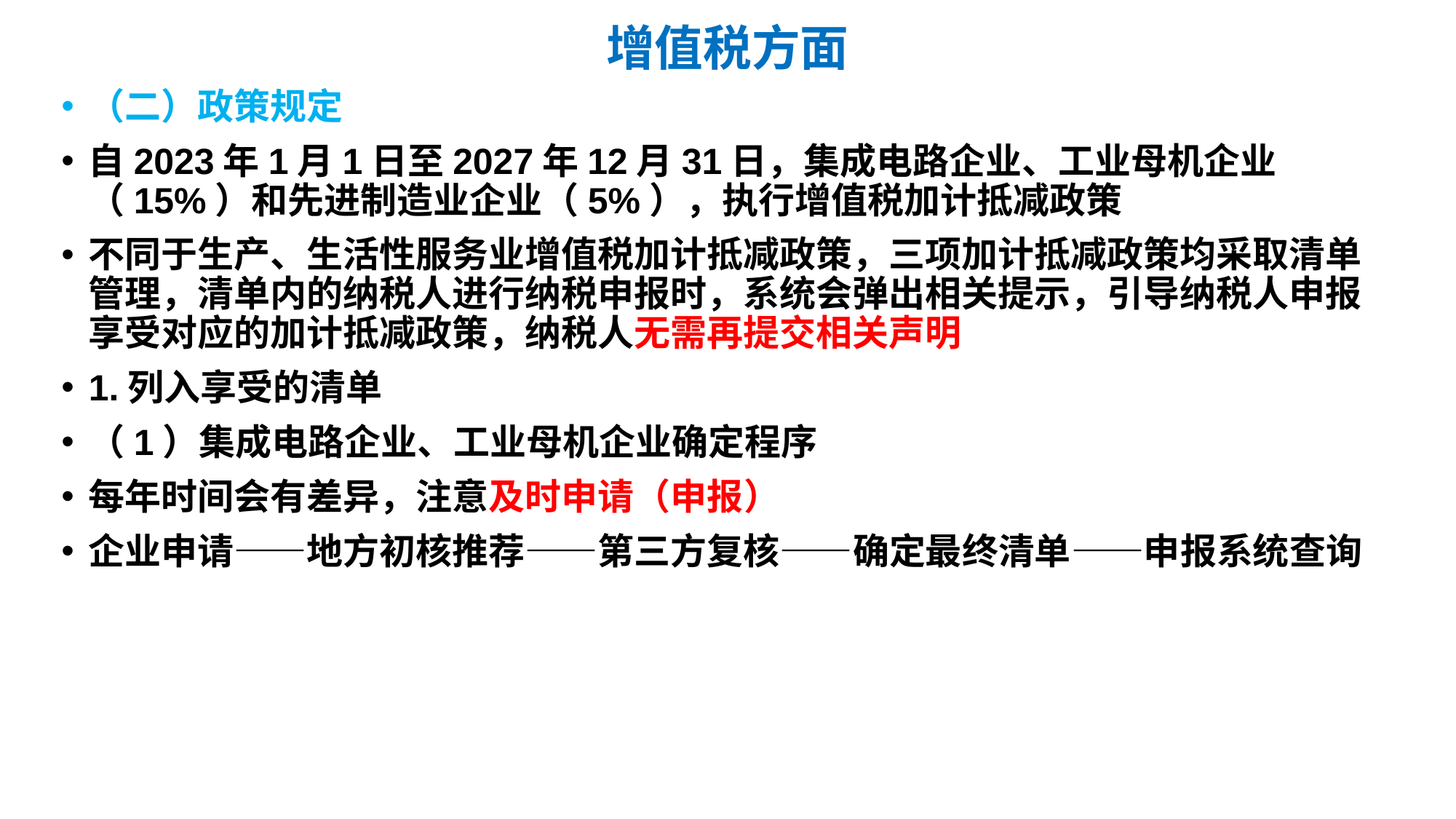

# 增值税方面
（二）政策规定
自2023年1月1日至2027年12月31日，集成电路企业、工业母机企业（15%）和先进制造业企业（5%），执行增值税加计抵减政策
不同于生产、生活性服务业增值税加计抵减政策，三项加计抵减政策均采取清单管理，清单内的纳税人进行纳税申报时，系统会弹出相关提示，引导纳税人申报享受对应的加计抵减政策，纳税人无需再提交相关声明
1.列入享受的清单
（1）集成电路企业、工业母机企业确定程序
每年时间会有差异，注意及时申请（申报）
企业申请——地方初核推荐——第三方复核——确定最终清单——申报系统查询